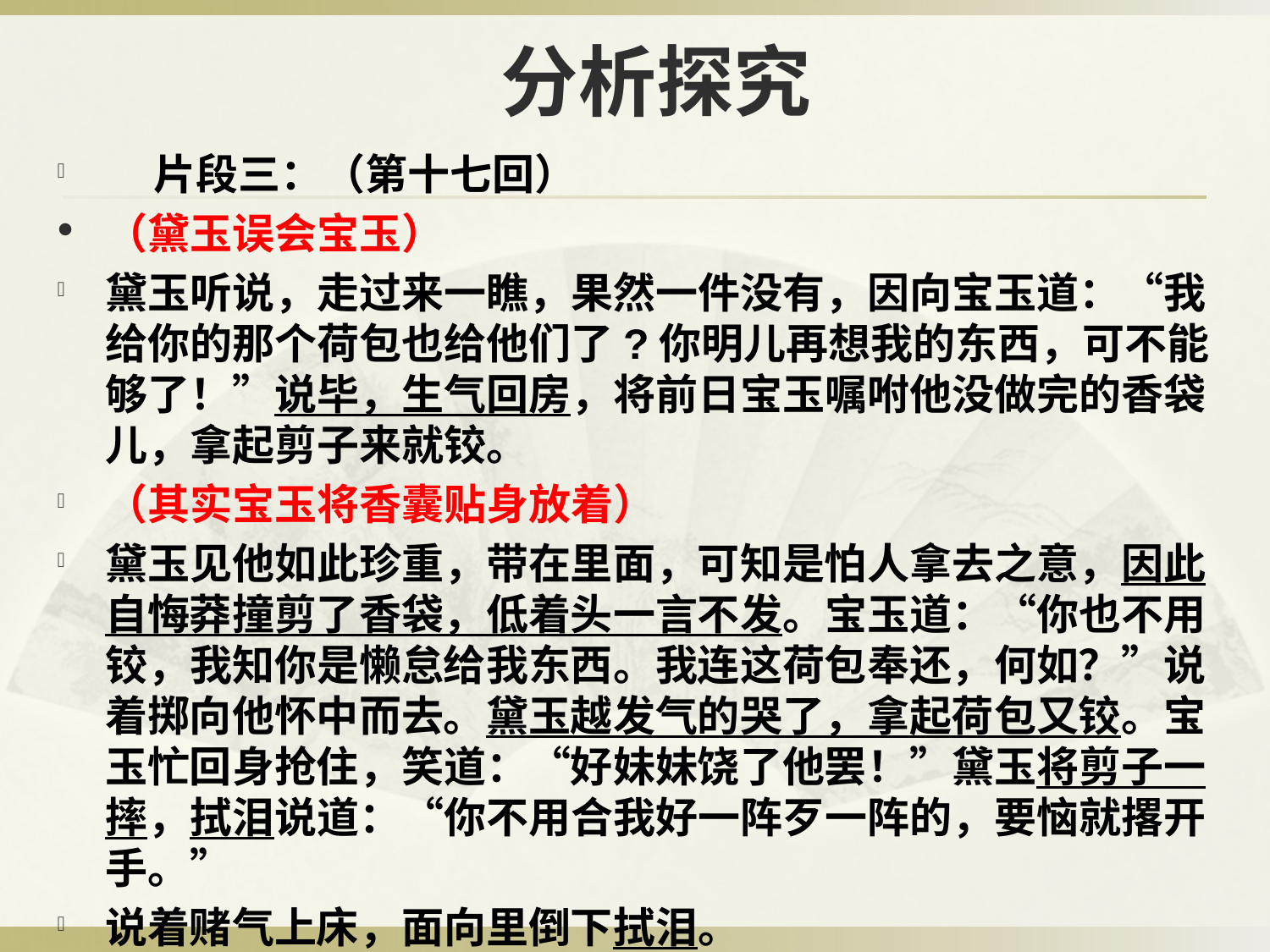

# 分析探究
    片段三：（第十七回）
（黛玉误会宝玉）
黛玉听说，走过来一瞧，果然一件没有，因向宝玉道：“我给你的那个荷包也给他们了?你明儿再想我的东西，可不能够了！”说毕，生气回房，将前日宝玉嘱咐他没做完的香袋儿，拿起剪子来就铰。
（其实宝玉将香囊贴身放着）
黛玉见他如此珍重，带在里面，可知是怕人拿去之意，因此自悔莽撞剪了香袋，低着头一言不发。宝玉道：“你也不用铰，我知你是懒怠给我东西。我连这荷包奉还，何如？”说着掷向他怀中而去。黛玉越发气的哭了，拿起荷包又铰。宝玉忙回身抢住，笑道：“好妹妹饶了他罢！”黛玉将剪子一摔，拭泪说道：“你不用合我好一阵歹一阵的，要恼就撂开手。”
说着赌气上床，面向里倒下拭泪。